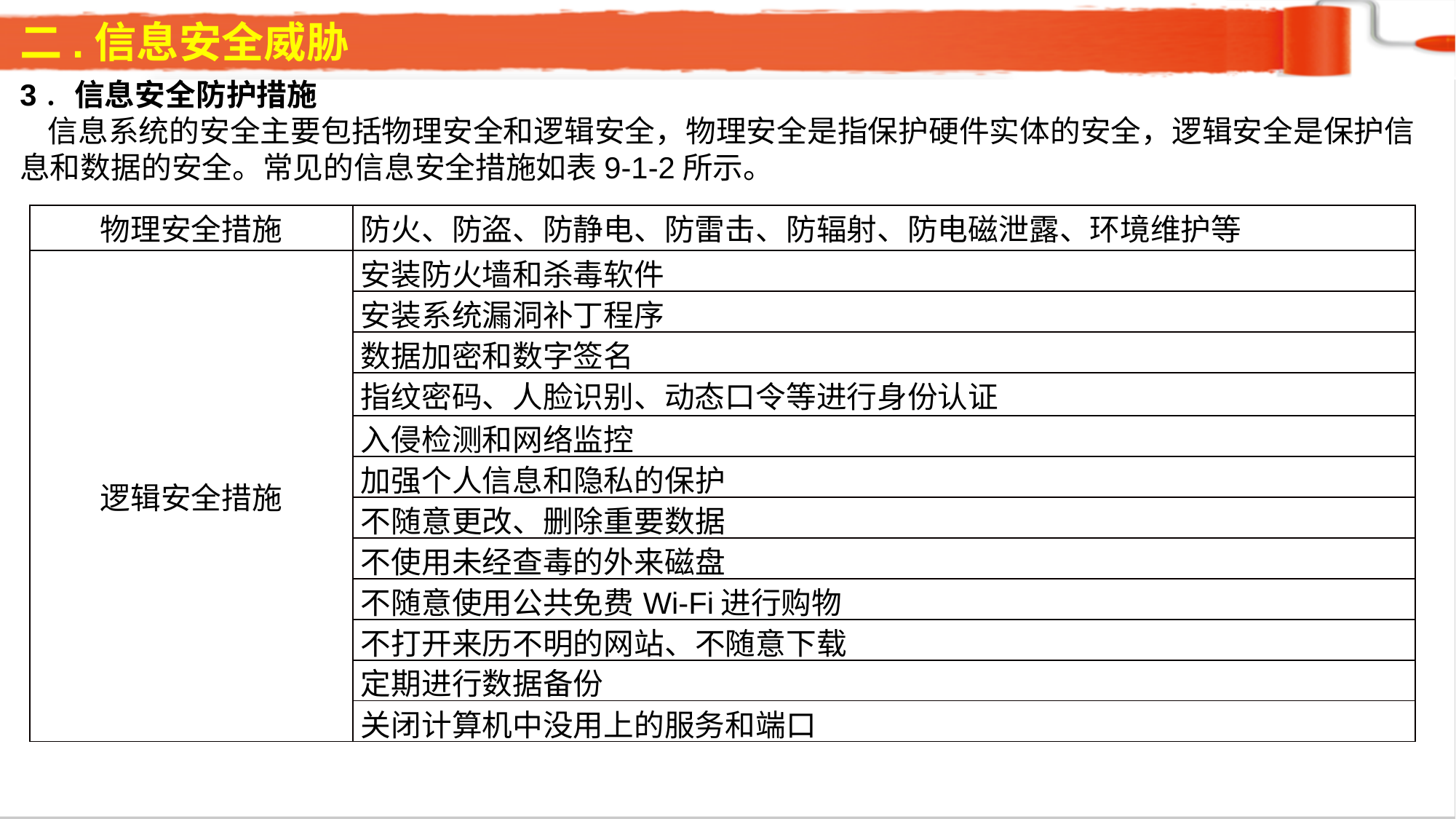

二.信息安全威胁
3．信息安全防护措施   信息系统的安全主要包括物理安全和逻辑安全，物理安全是指保护硬件实体的安全，逻辑安全是保护信息和数据的安全。常见的信息安全措施如表9-1-2所示。
| 物理安全措施 | 防火、防盗、防静电、防雷击、防辐射、防电磁泄露、环境维护等 |
| --- | --- |
| 逻辑安全措施 | 安装防火墙和杀毒软件 |
|  | 安装系统漏洞补丁程序 |
|  | 数据加密和数字签名 |
|  | 指纹密码、人脸识别、动态口令等进行身份认证 |
|  | 入侵检测和网络监控 |
|  | 加强个人信息和隐私的保护 |
|  | 不随意更改、删除重要数据 |
|  | 不使用未经查毒的外来磁盘 |
|  | 不随意使用公共免费Wi-Fi进行购物 |
|  | 不打开来历不明的网站、不随意下载 |
|  | 定期进行数据备份 |
|  | 关闭计算机中没用上的服务和端口 |